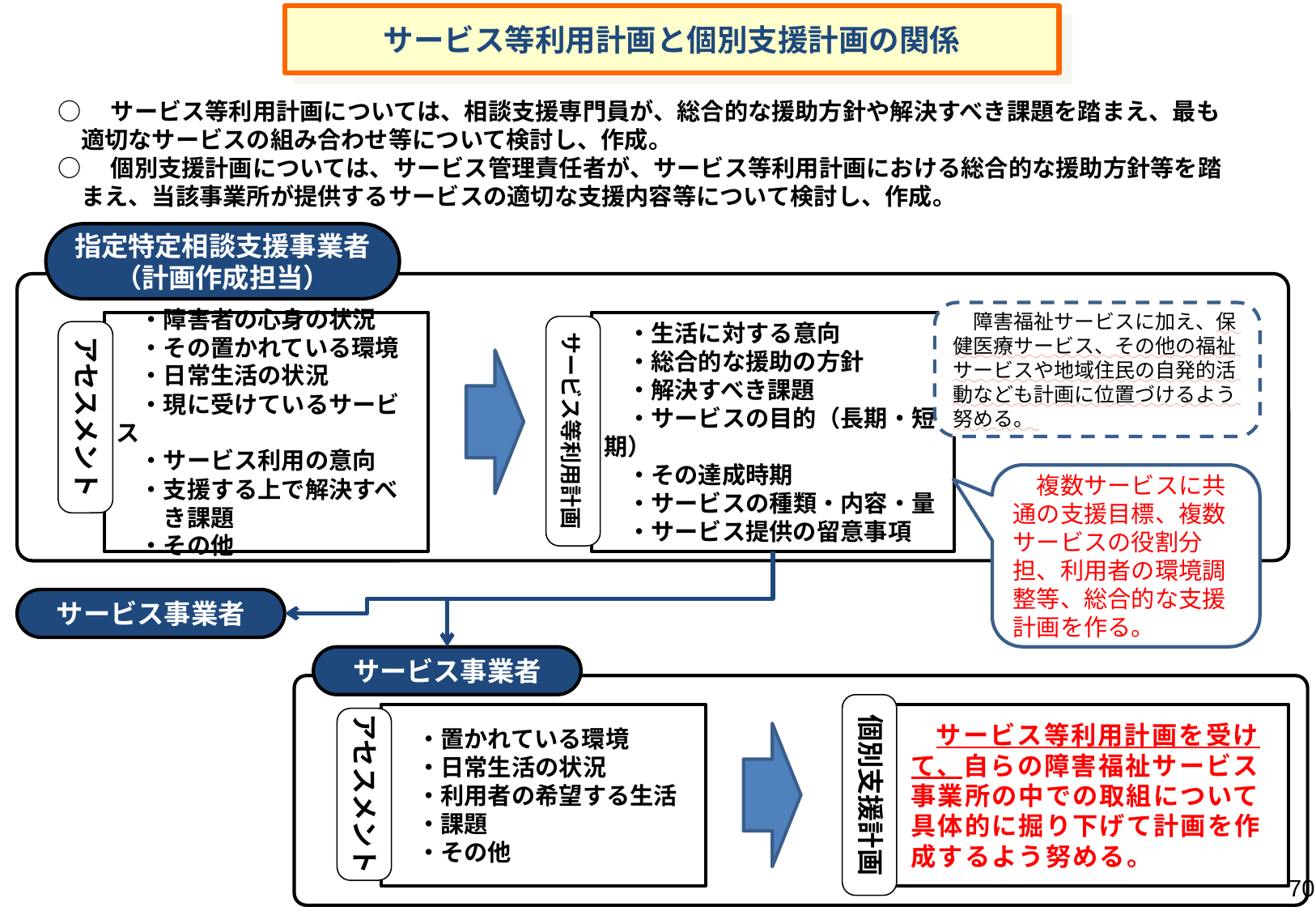

サービス等利用計画と個別支援計画の関係
○　サービス等利用計画については、相談支援専門員が、総合的な援助方針や解決すべき課題を踏まえ、最も適切なサービスの組み合わせ等について検討し、作成。
○　個別支援計画については、サービス管理責任者が、サービス等利用計画における総合的な援助方針等を踏まえ、当該事業所が提供するサービスの適切な支援内容等について検討し、作成。
指定特定相談支援事業者（計画作成担当）

　障害福祉サービスに加え、保健医療サービス、その他の福祉サービスや地域住民の自発的活動なども計画に位置づけるよう努める。
　・障害者の心身の状況
　・その置かれている環境
　・日常生活の状況
　・現に受けているサービス
　・サービス利用の意向
　・支援する上で解決すべ
　　き課題
　・その他
　・生活に対する意向
　・総合的な援助の方針
　・解決すべき課題
　・サービスの目的（長期・短期）
　・その達成時期
　・サービスの種類・内容・量
　・サービス提供の留意事項
サービス等利用計画
アセスメント

　複数サービスに共通の支援目標、複数サービスの役割分担、利用者の環境調整等、総合的な支援計画を作る。
サービス事業者
サービス事業者

個別支援計画
　・置かれている環境
　・日常生活の状況
　・利用者の希望する生活
　・課題
　・その他
　サービス等利用計画を受けて、自らの障害福祉サービス事業所の中での取組について具体的に掘り下げて計画を作成するよう努める。
アセスメント

70